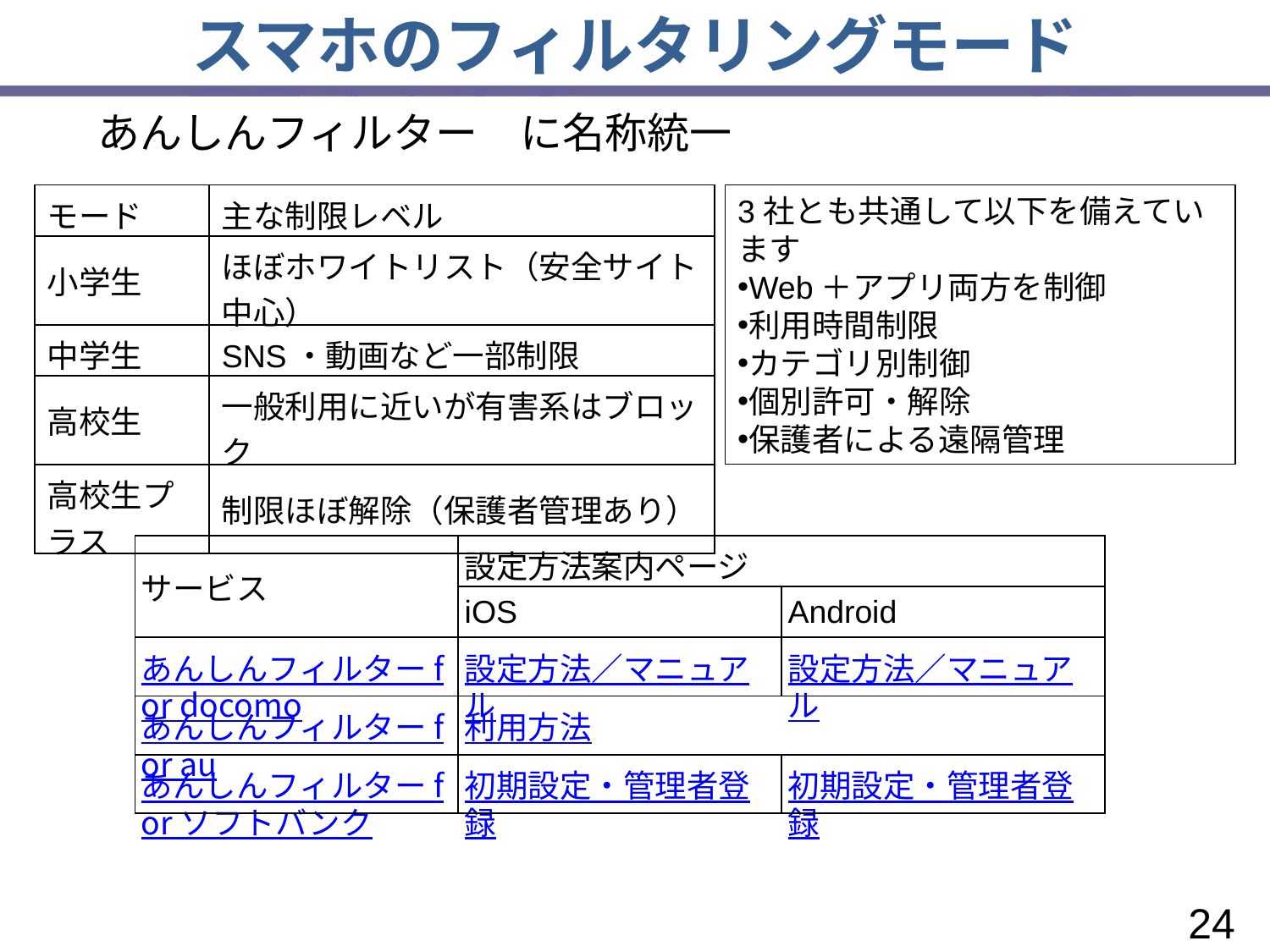

# スマホのフィルタリングモード
あんしんフィルター　に名称統一
| モード | 主な制限レベル |
| --- | --- |
| 小学生 | ほぼホワイトリスト（安全サイト中心） |
| 中学生 | SNS・動画など一部制限 |
| 高校生 | 一般利用に近いが有害系はブロック |
| 高校生プラス | 制限ほぼ解除（保護者管理あり） |
3社とも共通して以下を備えています
Web＋アプリ両方を制御
利用時間制限
カテゴリ別制御
個別許可・解除
保護者による遠隔管理
| サービス | 設定方法案内ページ |  |
| --- | --- | --- |
|  | iOS | Android |
| あんしんフィルター for docomo | 設定方法／マニュアル | 設定方法／マニュアル |
| あんしんフィルター for au | 利用方法 |  |
| あんしんフィルター for ソフトバンク | 初期設定・管理者登録 | 初期設定・管理者登録 |
24